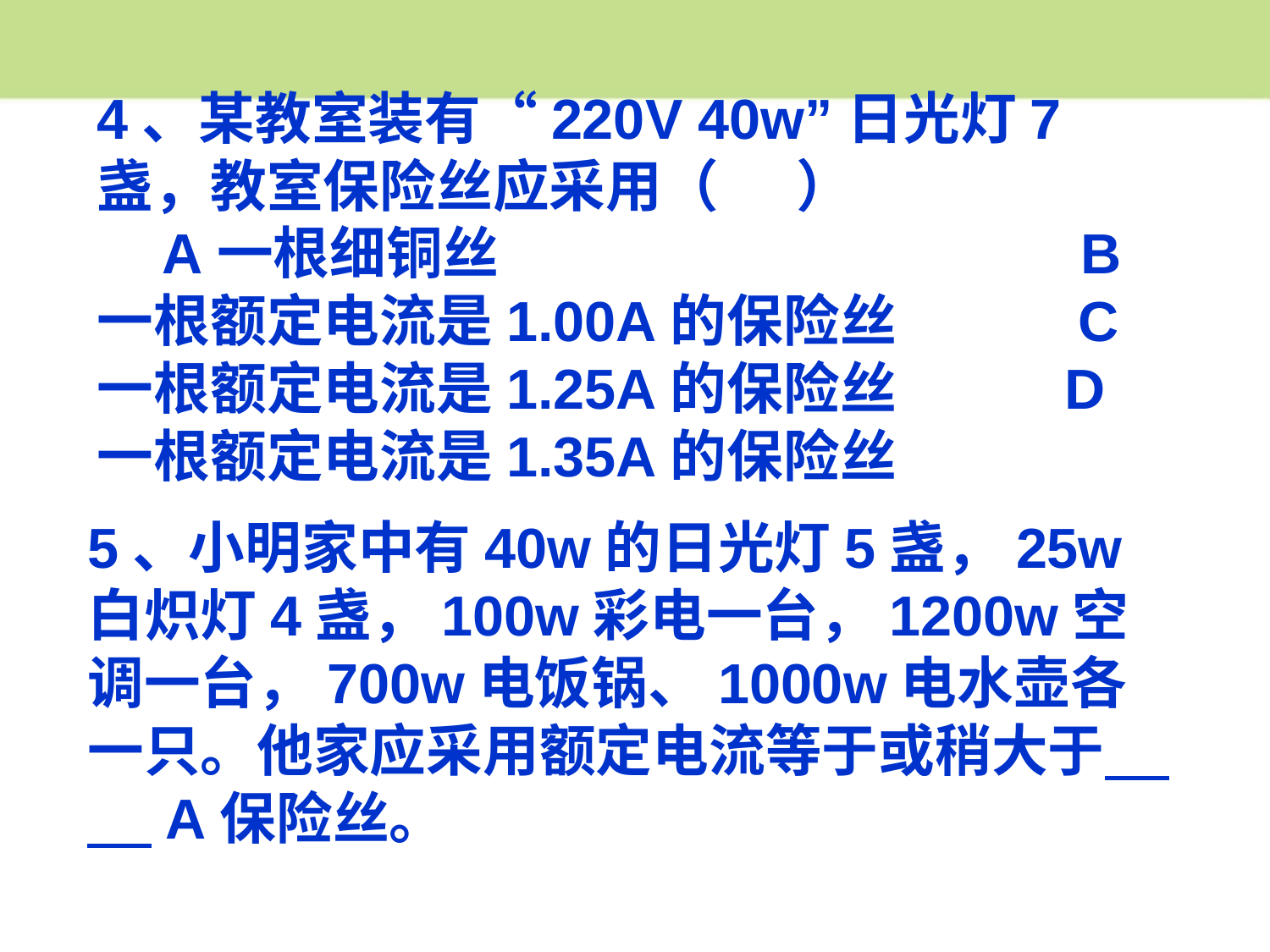

4、某教室装有“220V 40w”日光灯7盏，教室保险丝应采用（      ）                          A一根细铜丝                                            B一根额定电流是1.00A的保险丝             C一根额定电流是1.25A的保险丝            D一根额定电流是1.35A的保险丝
5、小明家中有40w的日光灯5盏，25w白炽灯4盏，100w彩电一台，1200w空调一台，700w电饭锅、1000w电水壶各一只。他家应采用额定电流等于或稍大于           A保险丝。